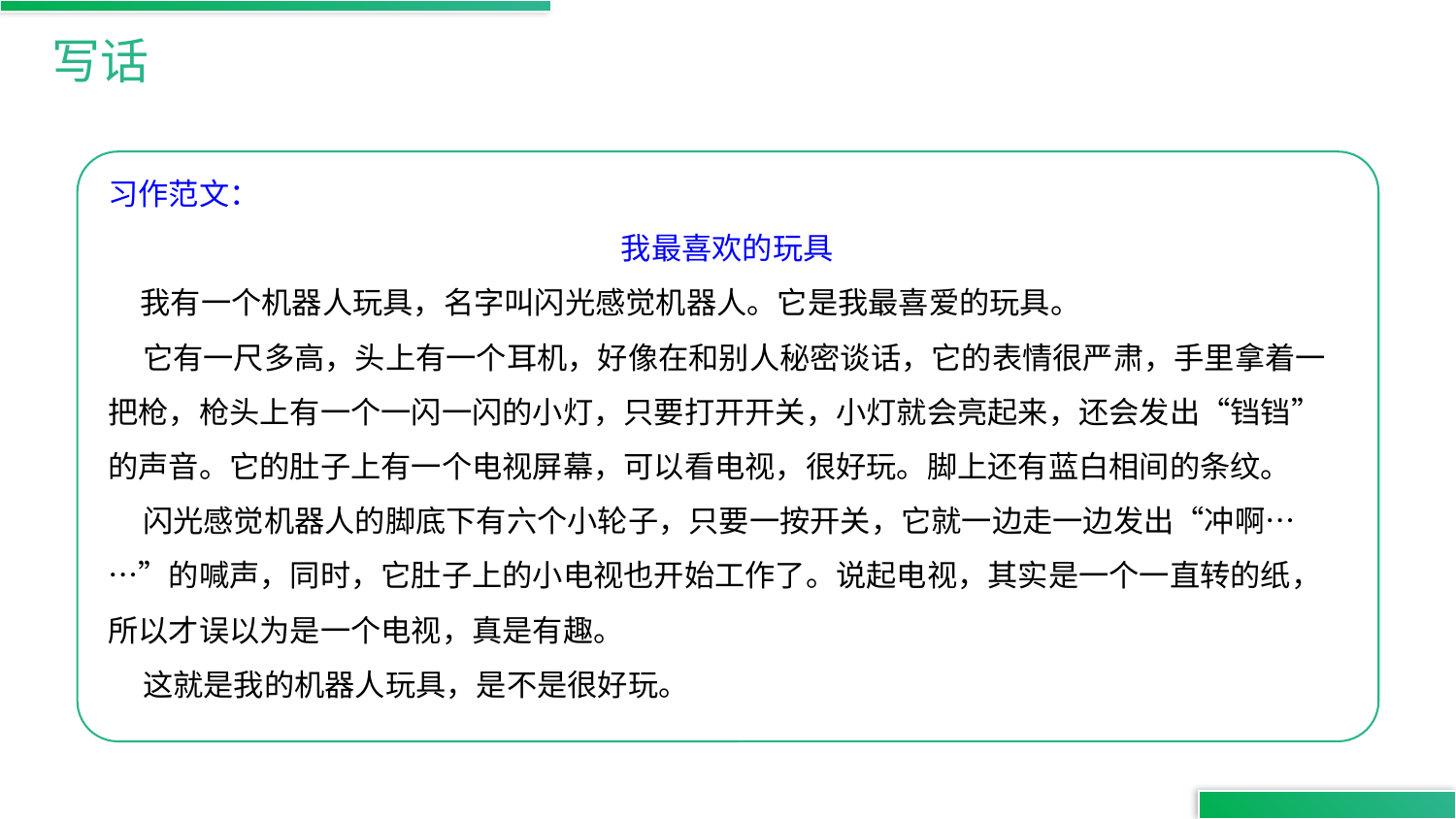

写话

习作范文：
我最喜欢的玩具
    我有一个机器人玩具，名字叫闪光感觉机器人。它是我最喜爱的玩具。
    它有一尺多高，头上有一个耳机，好像在和别人秘密谈话，它的表情很严肃，手里拿着一把枪，枪头上有一个一闪一闪的小灯，只要打开开关，小灯就会亮起来，还会发出“铛铛”的声音。它的肚子上有一个电视屏幕，可以看电视，很好玩。脚上还有蓝白相间的条纹。
    闪光感觉机器人的脚底下有六个小轮子，只要一按开关，它就一边走一边发出“冲啊……”的喊声，同时，它肚子上的小电视也开始工作了。说起电视，其实是一个一直转的纸，所以才误以为是一个电视，真是有趣。
    这就是我的机器人玩具，是不是很好玩。